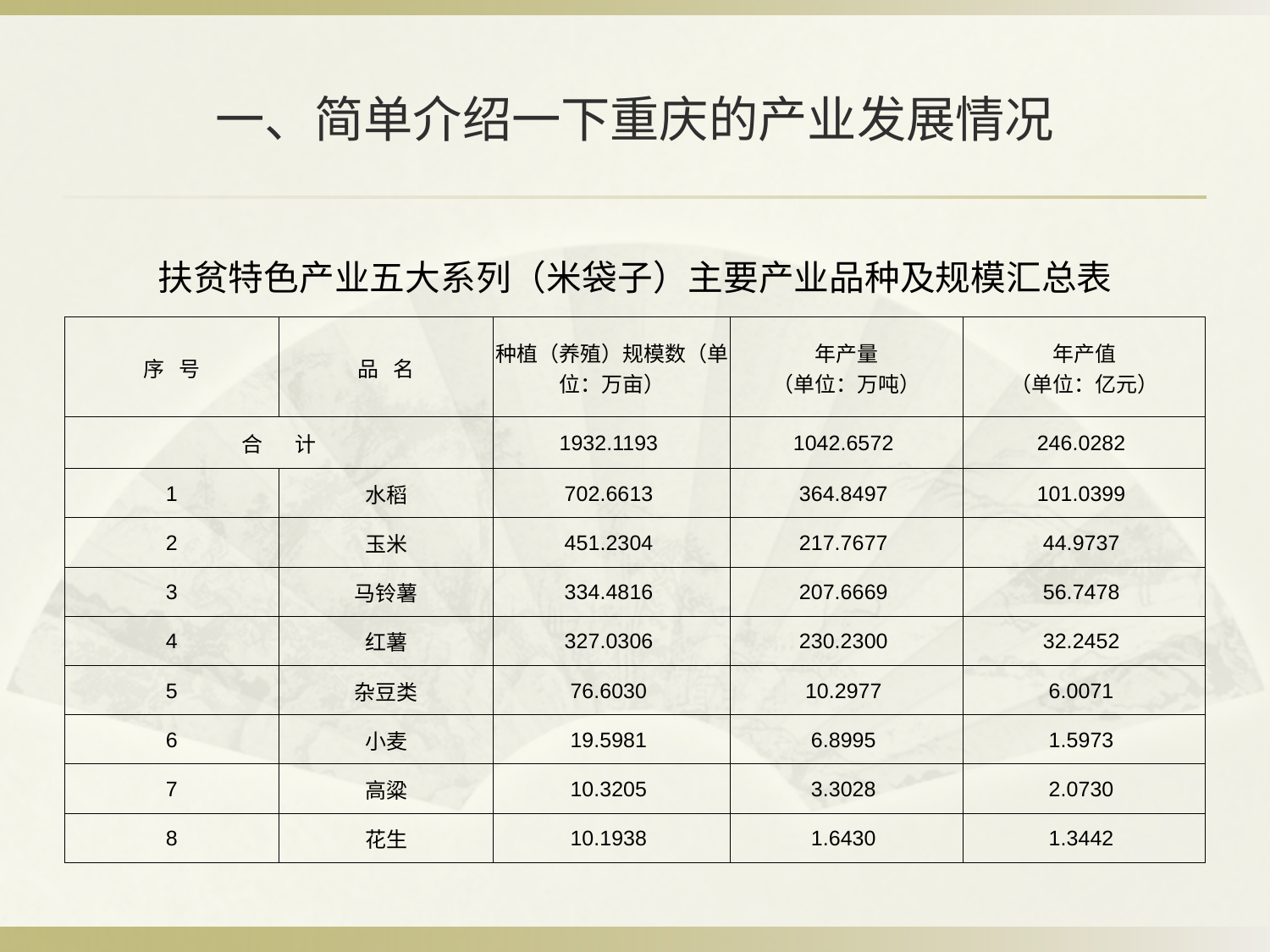

# 一、简单介绍一下重庆的产业发展情况
| 扶贫特色产业五大系列（米袋子）主要产业品种及规模汇总表 |  |  |  |  |
| --- | --- | --- | --- | --- |
| 序 号 | 品 名 | 种植（养殖）规模数（单位：万亩） | 年产量 （单位：万吨） | 年产值 （单位：亿元） |
| 合 计 |  | 1932.1193 | 1042.6572 | 246.0282 |
| 1 | 水稻 | 702.6613 | 364.8497 | 101.0399 |
| 2 | 玉米 | 451.2304 | 217.7677 | 44.9737 |
| 3 | 马铃薯 | 334.4816 | 207.6669 | 56.7478 |
| 4 | 红薯 | 327.0306 | 230.2300 | 32.2452 |
| 5 | 杂豆类 | 76.6030 | 10.2977 | 6.0071 |
| 6 | 小麦 | 19.5981 | 6.8995 | 1.5973 |
| 7 | 高粱 | 10.3205 | 3.3028 | 2.0730 |
| 8 | 花生 | 10.1938 | 1.6430 | 1.3442 |